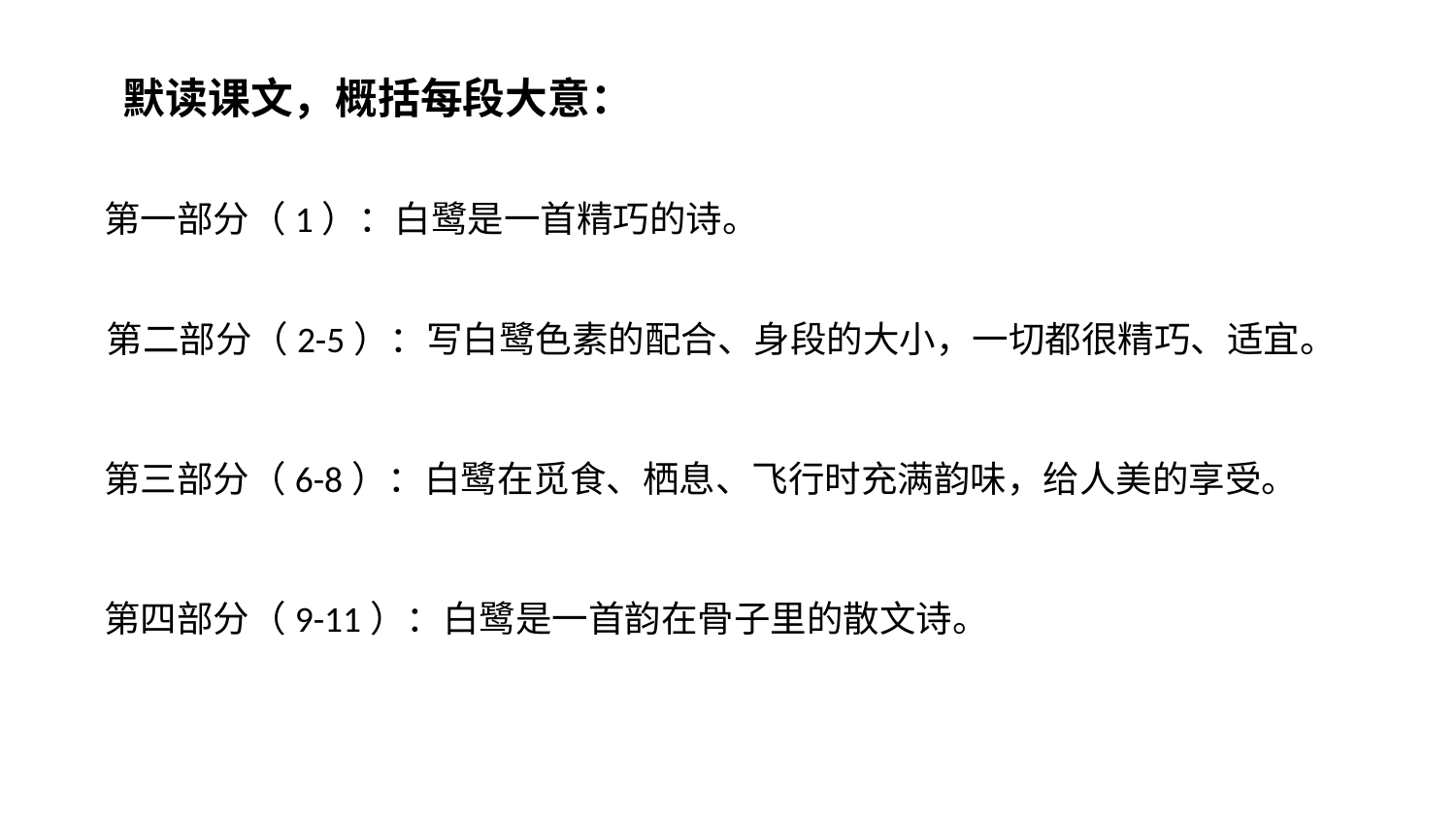

默读课文，概括每段大意：

第一部分（1）：白鹭是一首精巧的诗。
 第二部分（2-5）：写白鹭色素的配合、身段的大小，一切都很精巧、适宜。
第三部分（6-8）：白鹭在觅食、栖息、飞行时充满韵味，给人美的享受。
第四部分（9-11）：白鹭是一首韵在骨子里的散文诗。